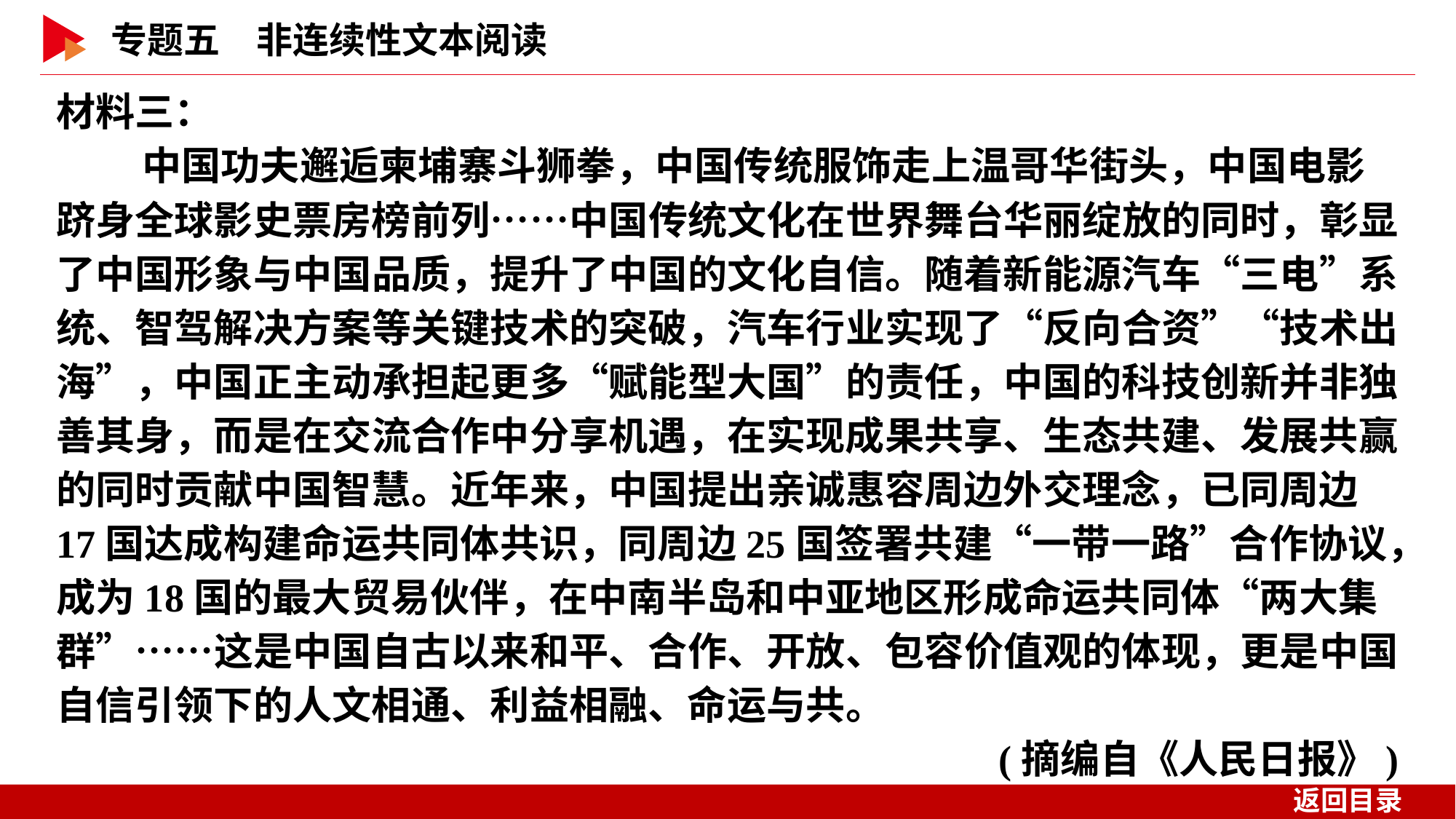

材料三：
中国功夫邂逅柬埔寨斗狮拳，中国传统服饰走上温哥华街头，中国电影跻身全球影史票房榜前列……中国传统文化在世界舞台华丽绽放的同时，彰显了中国形象与中国品质，提升了中国的文化自信。随着新能源汽车“三电”系统、智驾解决方案等关键技术的突破，汽车行业实现了“反向合资”“技术出海”，中国正主动承担起更多“赋能型大国”的责任，中国的科技创新并非独善其身，而是在交流合作中分享机遇，在实现成果共享、生态共建、发展共赢的同时贡献中国智慧。近年来，中国提出亲诚惠容周边外交理念，已同周边17国达成构建命运共同体共识，同周边25国签署共建“一带一路”合作协议，成为18国的最大贸易伙伴，在中南半岛和中亚地区形成命运共同体“两大集群”……这是中国自古以来和平、合作、开放、包容价值观的体现，更是中国自信引领下的人文相通、利益相融、命运与共。
(摘编自《人民日报》)